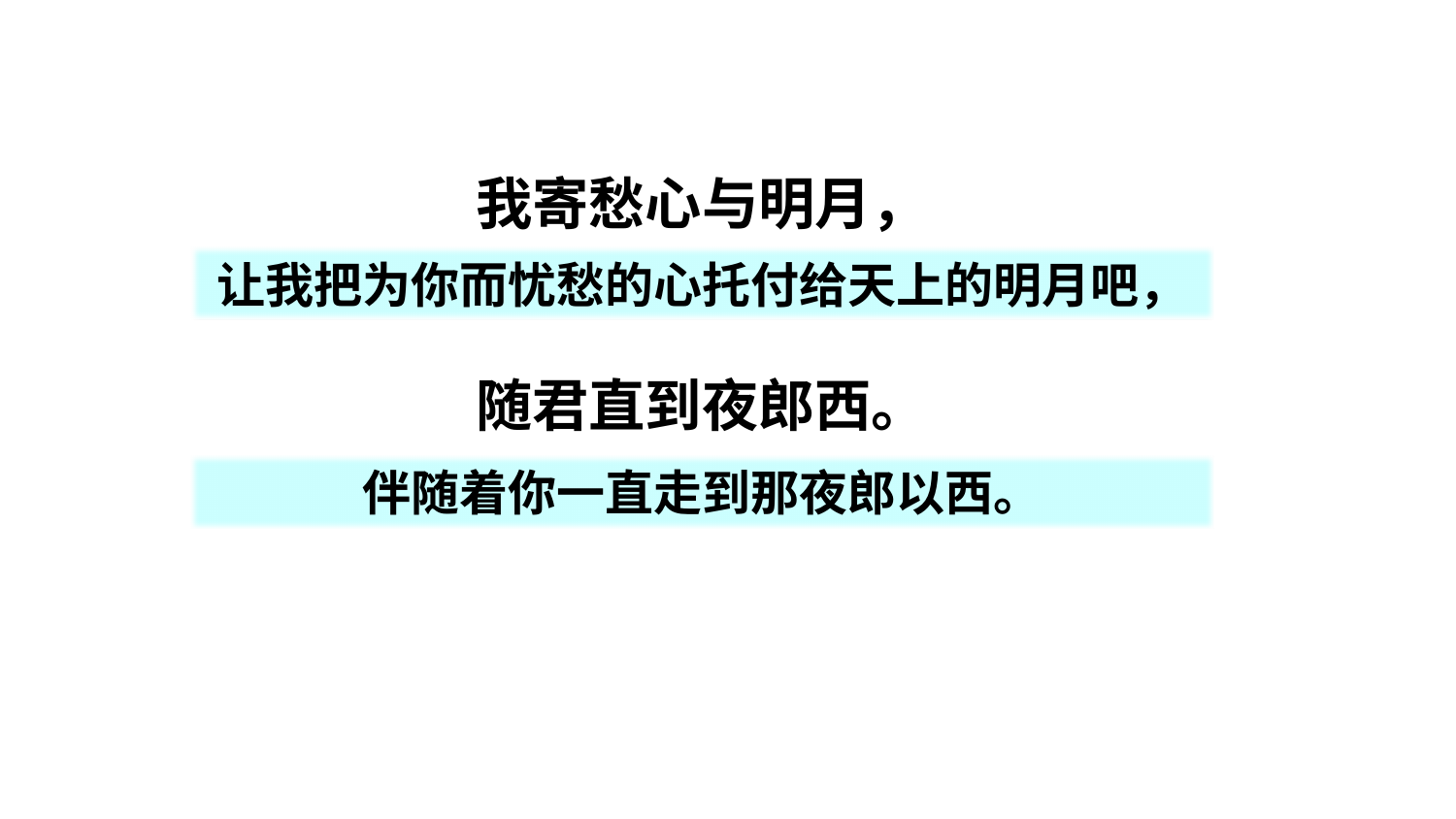

我寄愁心与明月，
随君直到夜郎西。
让我把为你而忧愁的心托付给天上的明月吧，
伴随着你一直走到那夜郎以西。